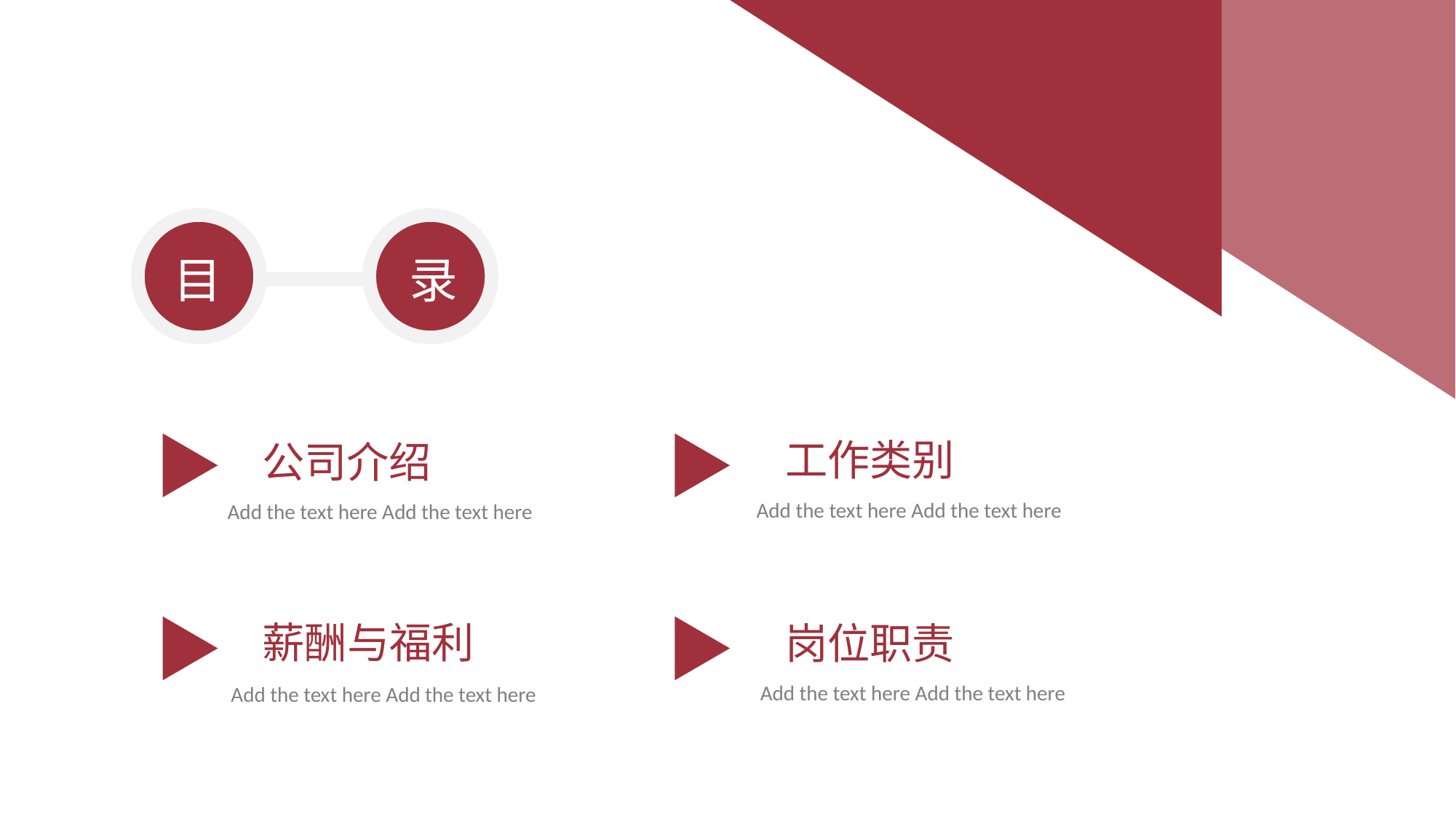

录
目

工作类别
公司介绍

Add the text here Add the text here
Add the text here Add the text here
薪酬与福利
岗位职责

Add the text here Add the text here
Add the text here Add the text here